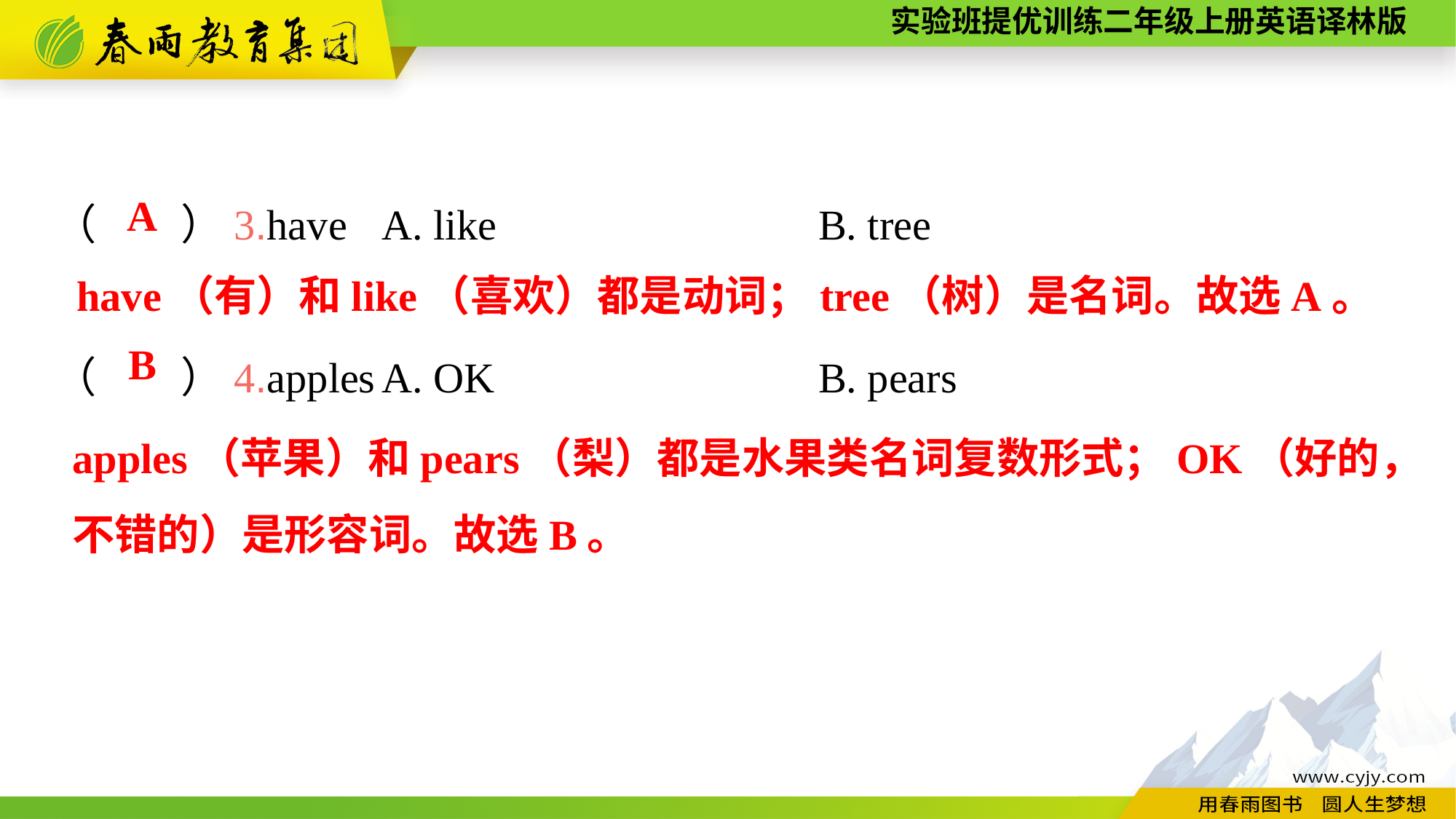

（　　）3.have	A. like			B. tree

（　　）4.apples	A. OK			B. pears
A
have（有）和like（喜欢）都是动词；tree（树）是名词。故选A。
B
apples（苹果）和pears（梨）都是水果类名词复数形式；OK（好的，不错的）是形容词。故选B。